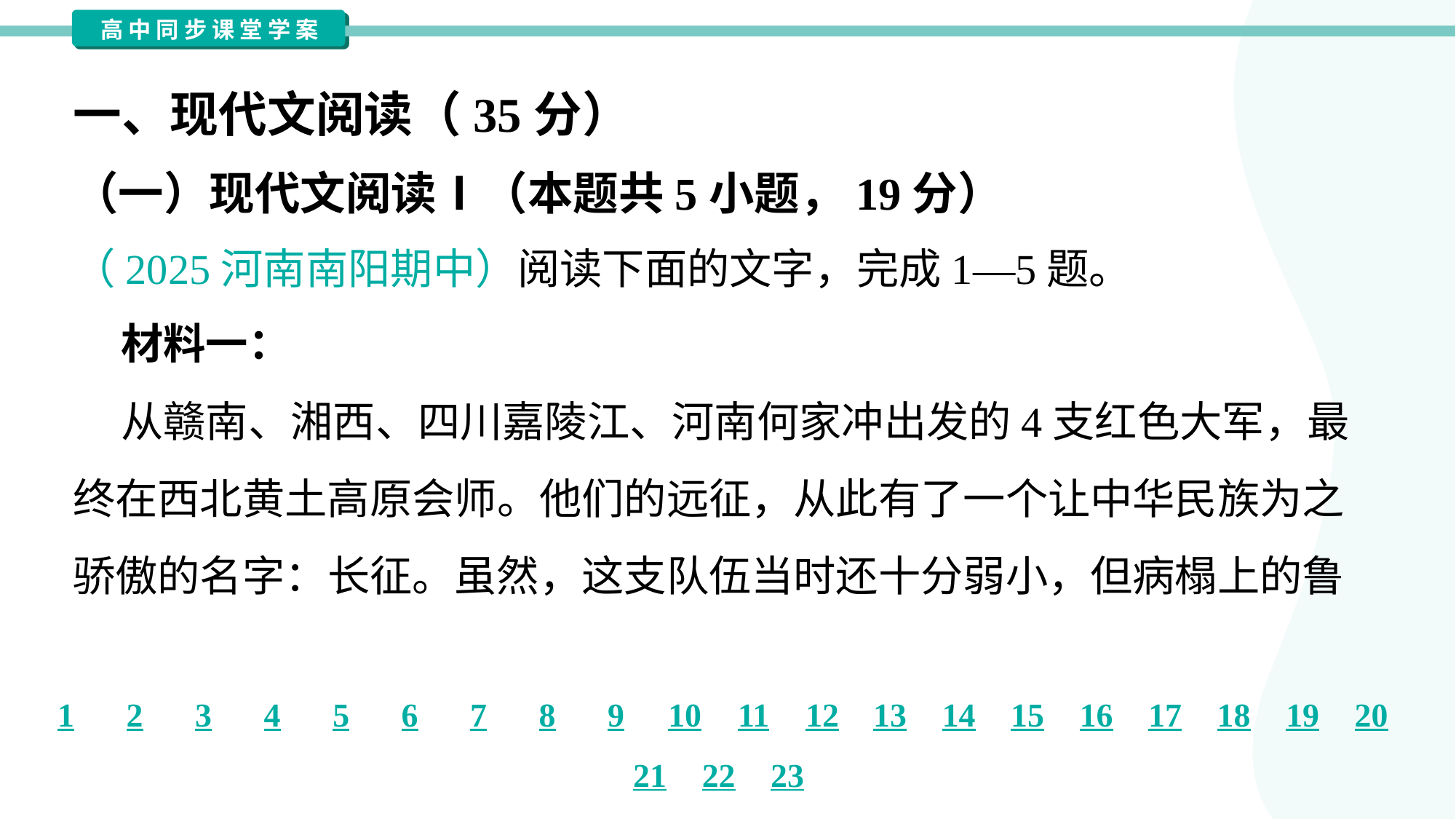

一、现代文阅读（35分）
（一）现代文阅读Ⅰ（本题共5小题，19分）
（2025河南南阳期中）阅读下面的文字，完成1—5题。
    材料一：
    从赣南、湘西、四川嘉陵江、河南何家冲出发的4支红色大军，最
终在西北黄土高原会师。他们的远征，从此有了一个让中华民族为之
骄傲的名字：长征。虽然，这支队伍当时还十分弱小，但病榻上的鲁